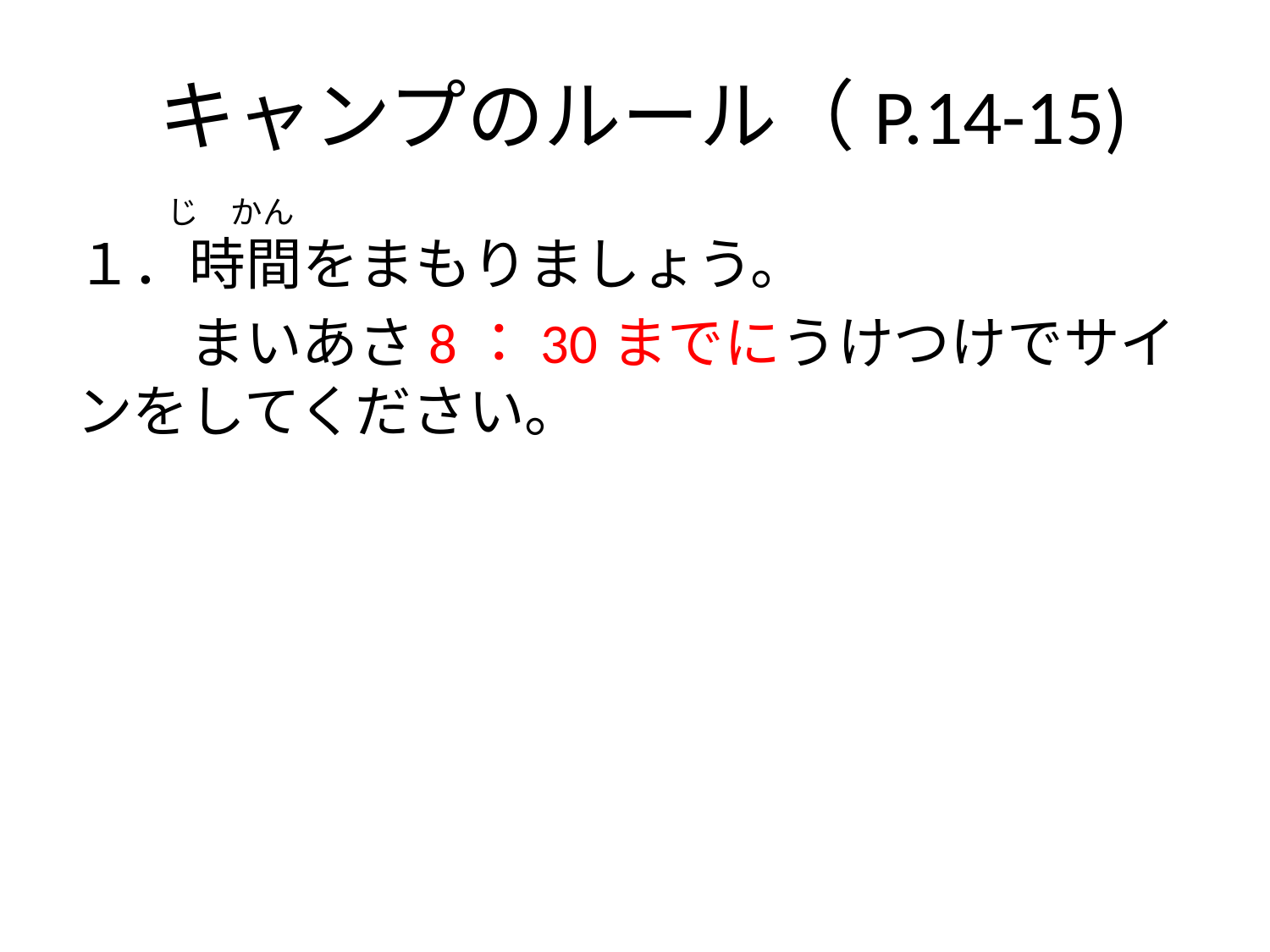

# キャンプのルール（P.14-15)
じ　かん
１．時間をまもりましょう。
　　まいあさ8：30までにうけつけでサインをしてください。